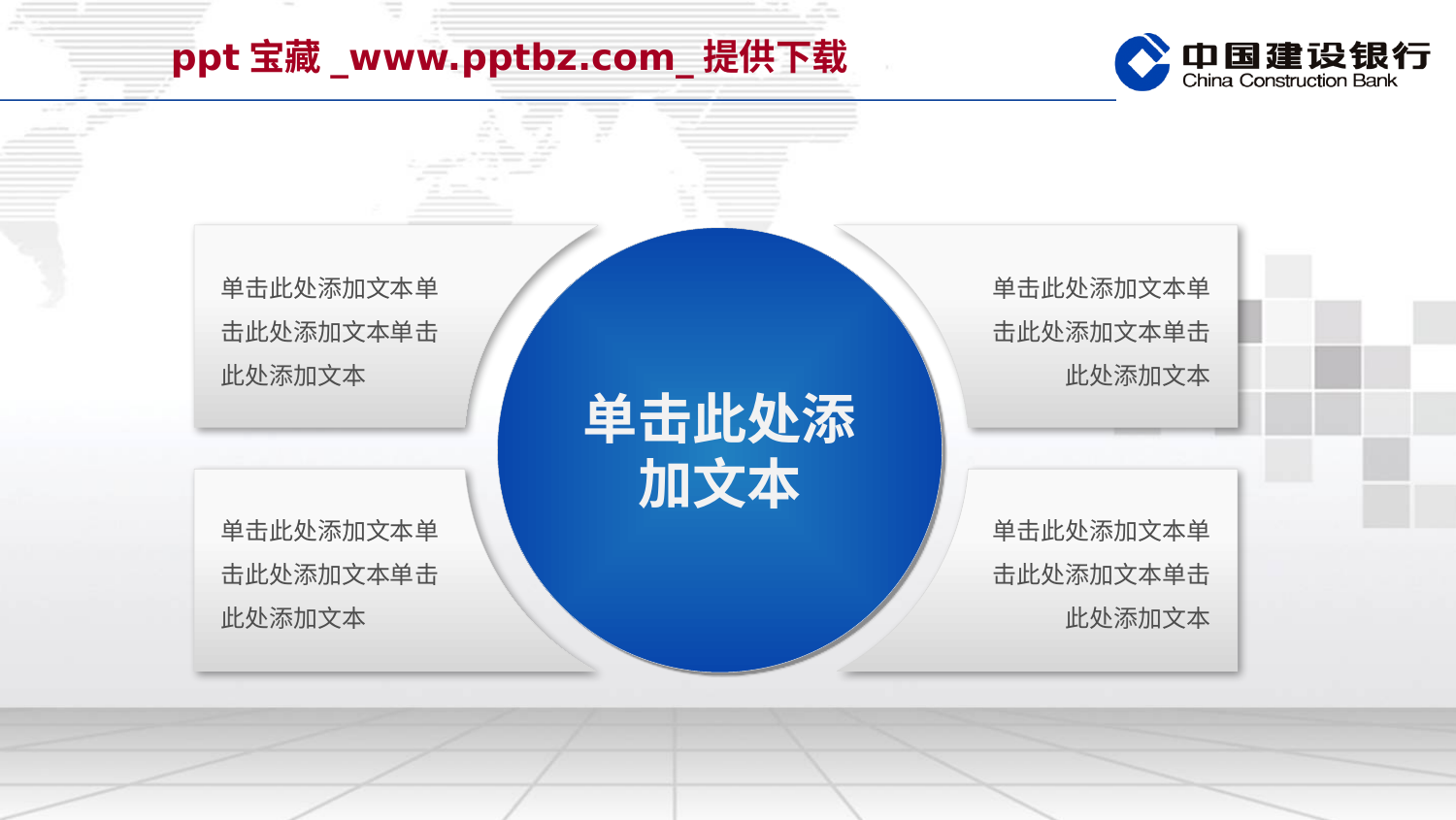

ppt宝藏_www.pptbz.com_提供下载

单击此处添加文本
单击此处添加文本单击此处添加文本单击此处添加文本
单击此处添加文本单击此处添加文本单击此处添加文本

单击此处添加文本单击此处添加文本单击此处添加文本
单击此处添加文本单击此处添加文本单击此处添加文本